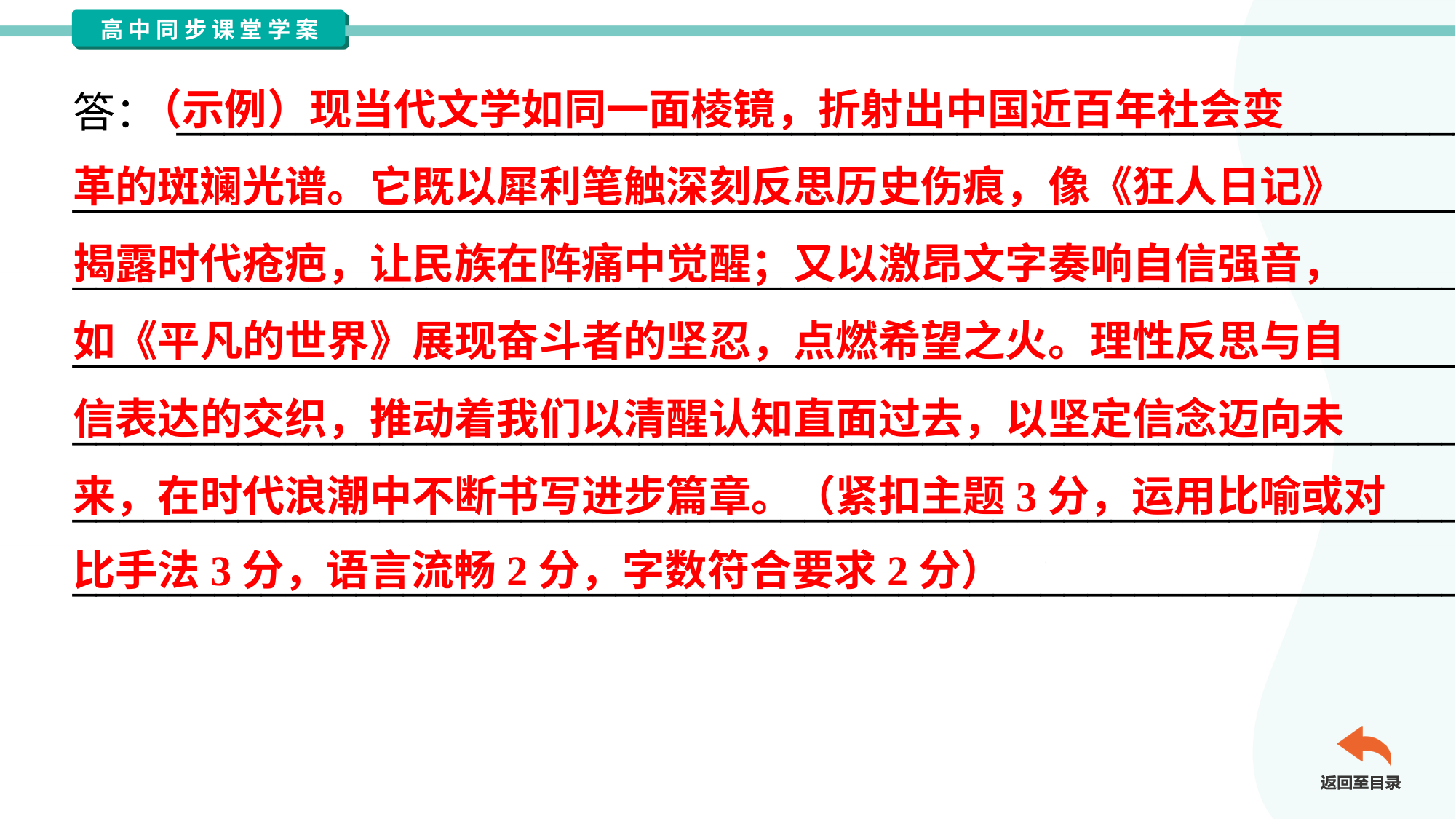

（示例）现当代文学如同一面棱镜，折射出中国近百年社会变
革的斑斓光谱。它既以犀利笔触深刻反思历史伤痕，像《狂人日记》
揭露时代疮疤，让民族在阵痛中觉醒；又以激昂文字奏响自信强音，
如《平凡的世界》展现奋斗者的坚忍，点燃希望之火。理性反思与自
信表达的交织，推动着我们以清醒认知直面过去，以坚定信念迈向未
来，在时代浪潮中不断书写进步篇章。（紧扣主题3分，运用比喻或对
比手法3分，语言流畅2分，字数符合要求2分）
答： ________________________________________________________
_____________________________________________________________
_____________________________________________________________
_____________________________________________________________
_____________________________________________________________
_____________________________________________________________
_____________________________________________________________